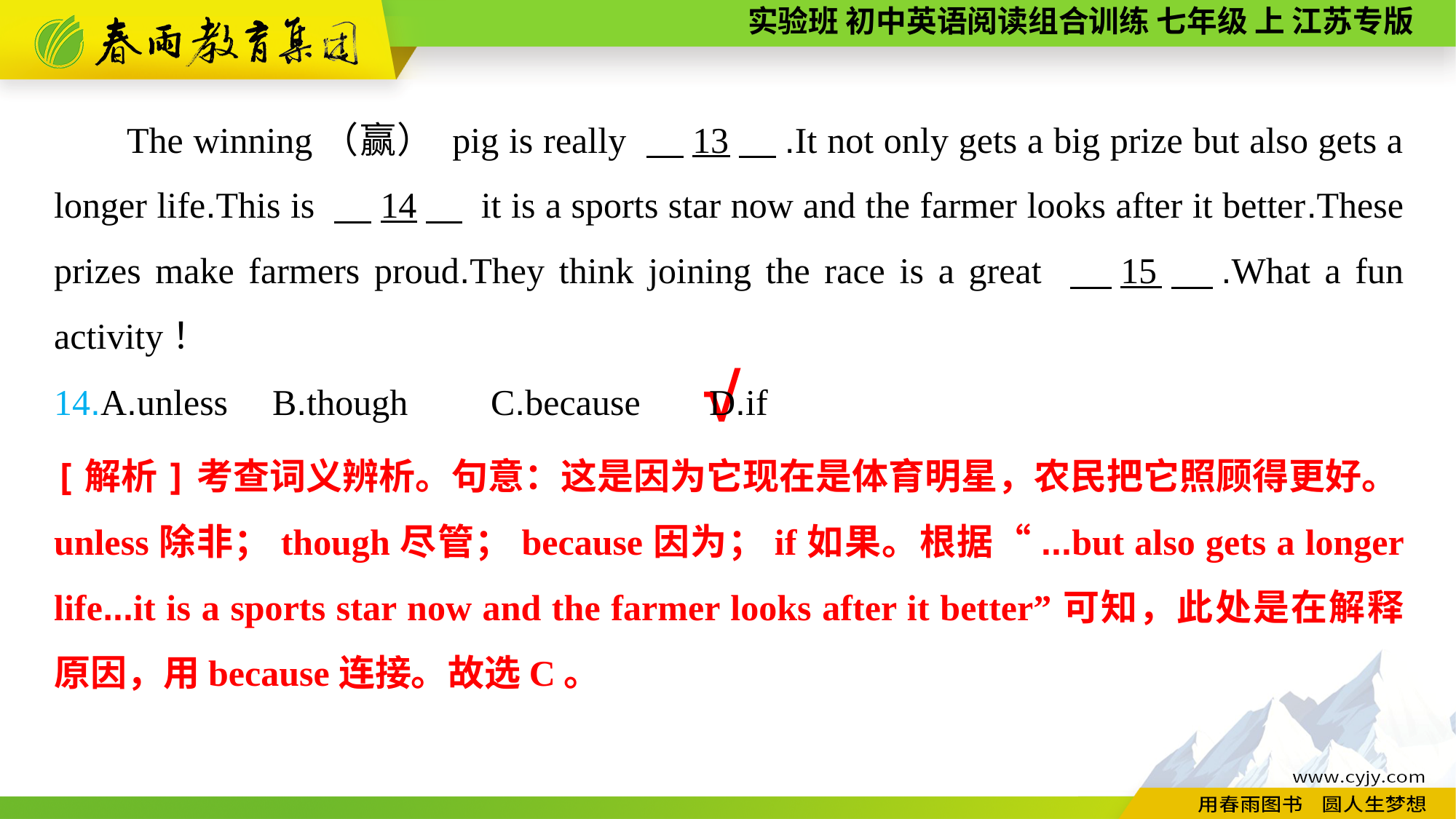

The winning（赢） pig is really 　13　.It not only gets a big prize but also gets a longer life.This is 　14　 it is a sports star now and the farmer looks after it better.These prizes make farmers proud.They think joining the race is a great 　15　.What a fun activity！
14.A.unless	B.though	C.because	D.if
√
[解析]考查词义辨析。句意：这是因为它现在是体育明星，农民把它照顾得更好。unless除非；though尽管；because因为；if如果。根据“...but also gets a longer life...it is a sports star now and the farmer looks after it better”可知，此处是在解释原因，用because连接。故选C。